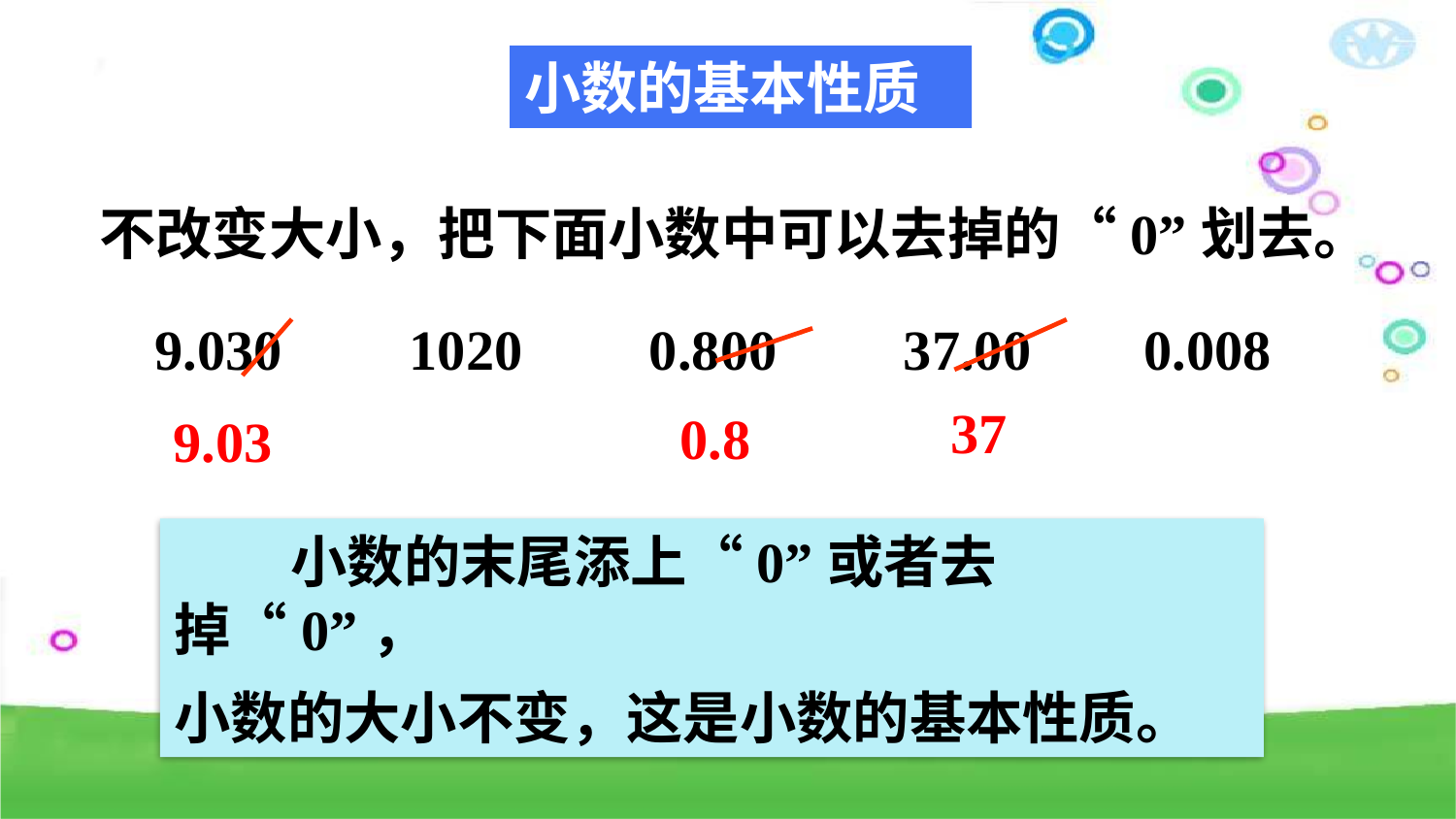

小数的基本性质
不改变大小，把下面小数中可以去掉的“0”划去。
9.030         1020         0.800         37.00        0.008

37
0.8
9.03

        小数的末尾添上“0”或者去掉“0”，
小数的大小不变，这是小数的基本性质。